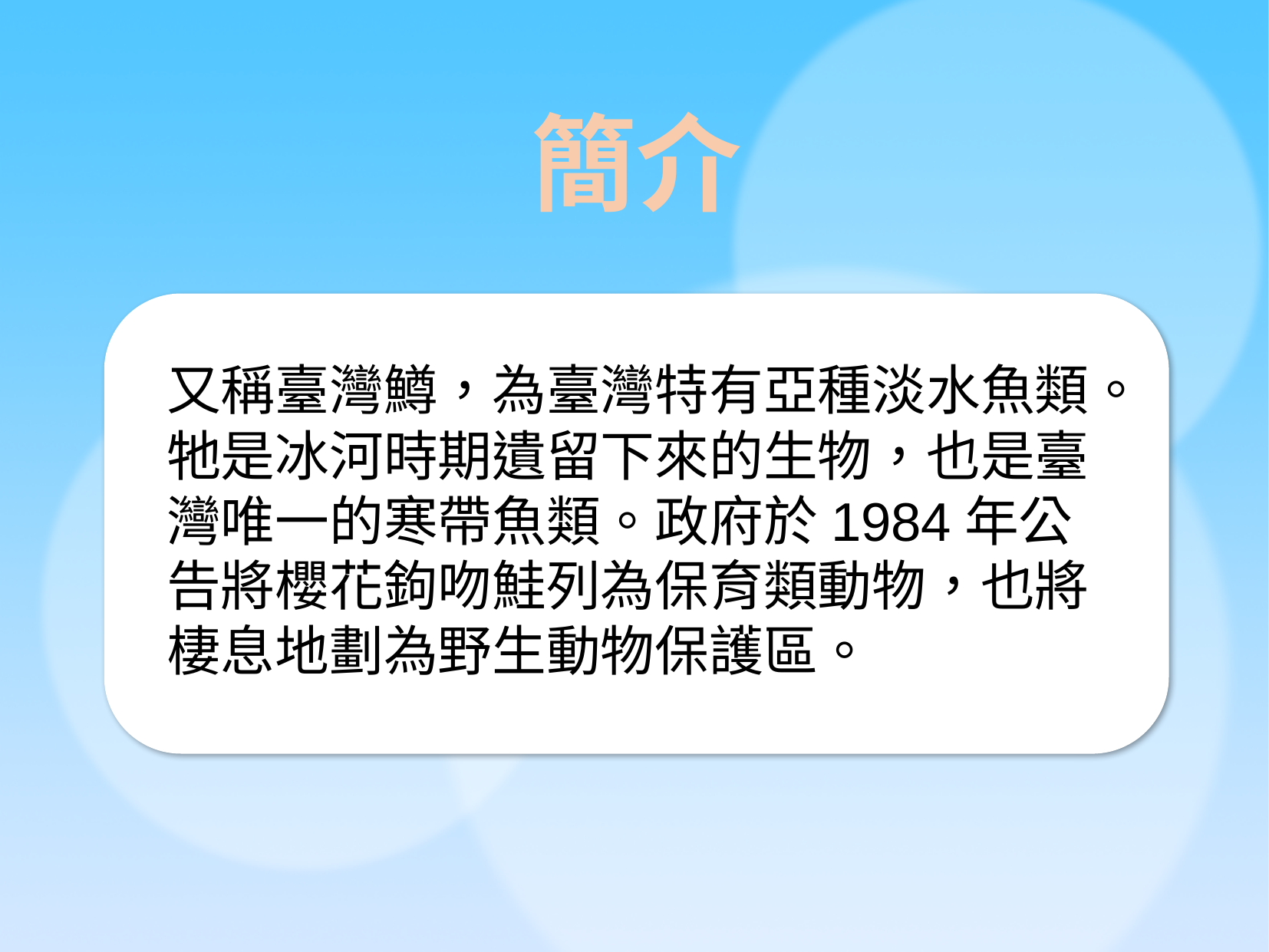

簡介

又稱臺灣鱒，為臺灣特有亞種淡水魚類。牠是冰河時期遺留下來的生物，也是臺灣唯一的寒帶魚類。政府於1984年公告將櫻花鉤吻鮭列為保育類動物，也將棲息地劃為野生動物保護區。